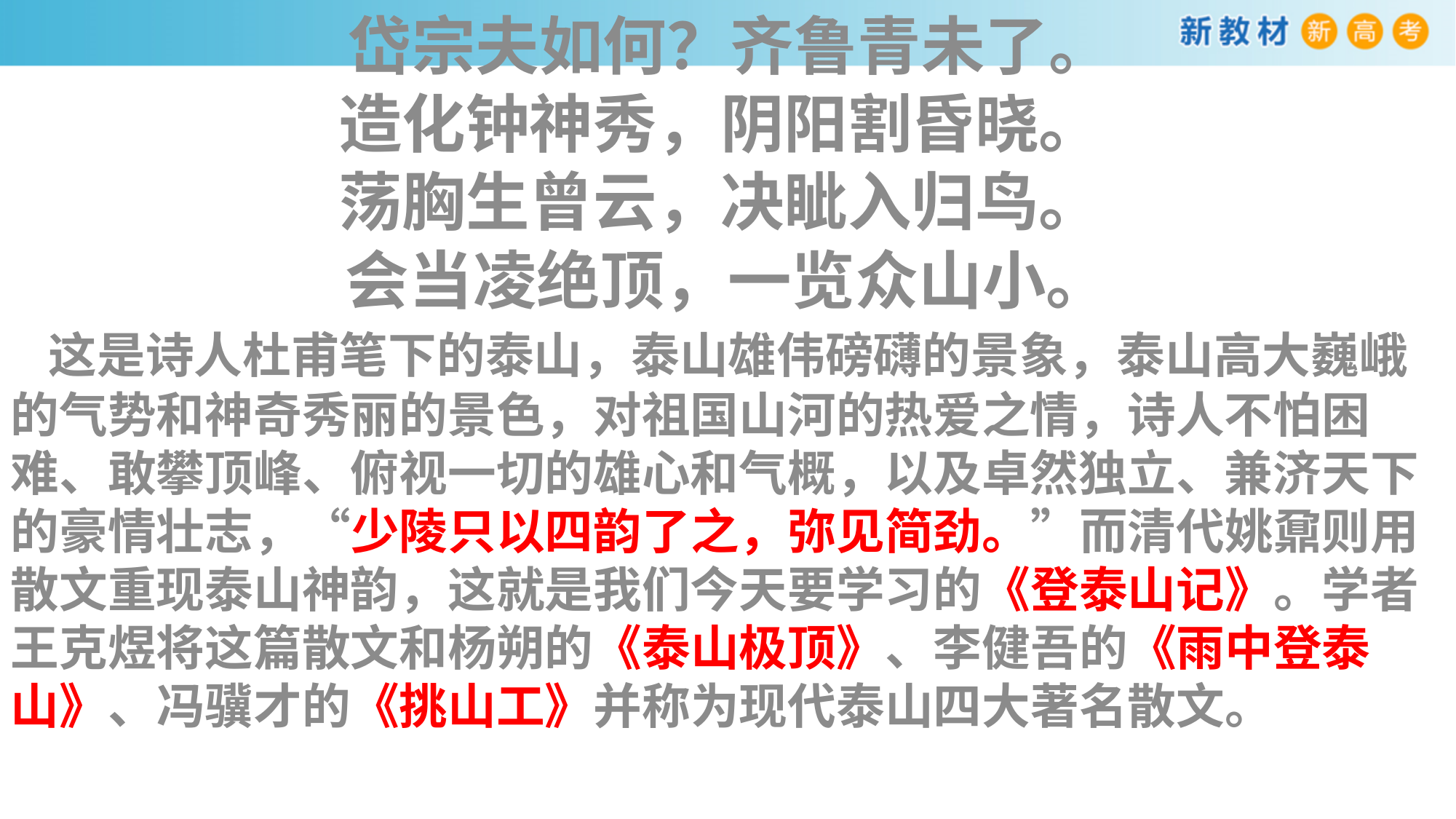

岱宗夫如何？齐鲁青未了。
造化钟神秀，阴阳割昏晓。
荡胸生曾云，决眦入归鸟。
会当凌绝顶，一览众山小。
  这是诗人杜甫笔下的泰山，泰山雄伟磅礴的景象，泰山高大巍峨的气势和神奇秀丽的景色，对祖国山河的热爱之情，诗人不怕困难、敢攀顶峰、俯视一切的雄心和气概，以及卓然独立、兼济天下的豪情壮志，“少陵只以四韵了之，弥见简劲。”而清代姚鼐则用散文重现泰山神韵，这就是我们今天要学习的《登泰山记》。学者王克煜将这篇散文和杨朔的《泰山极顶》、李健吾的《雨中登泰山》、冯骥才的《挑山工》并称为现代泰山四大著名散文。